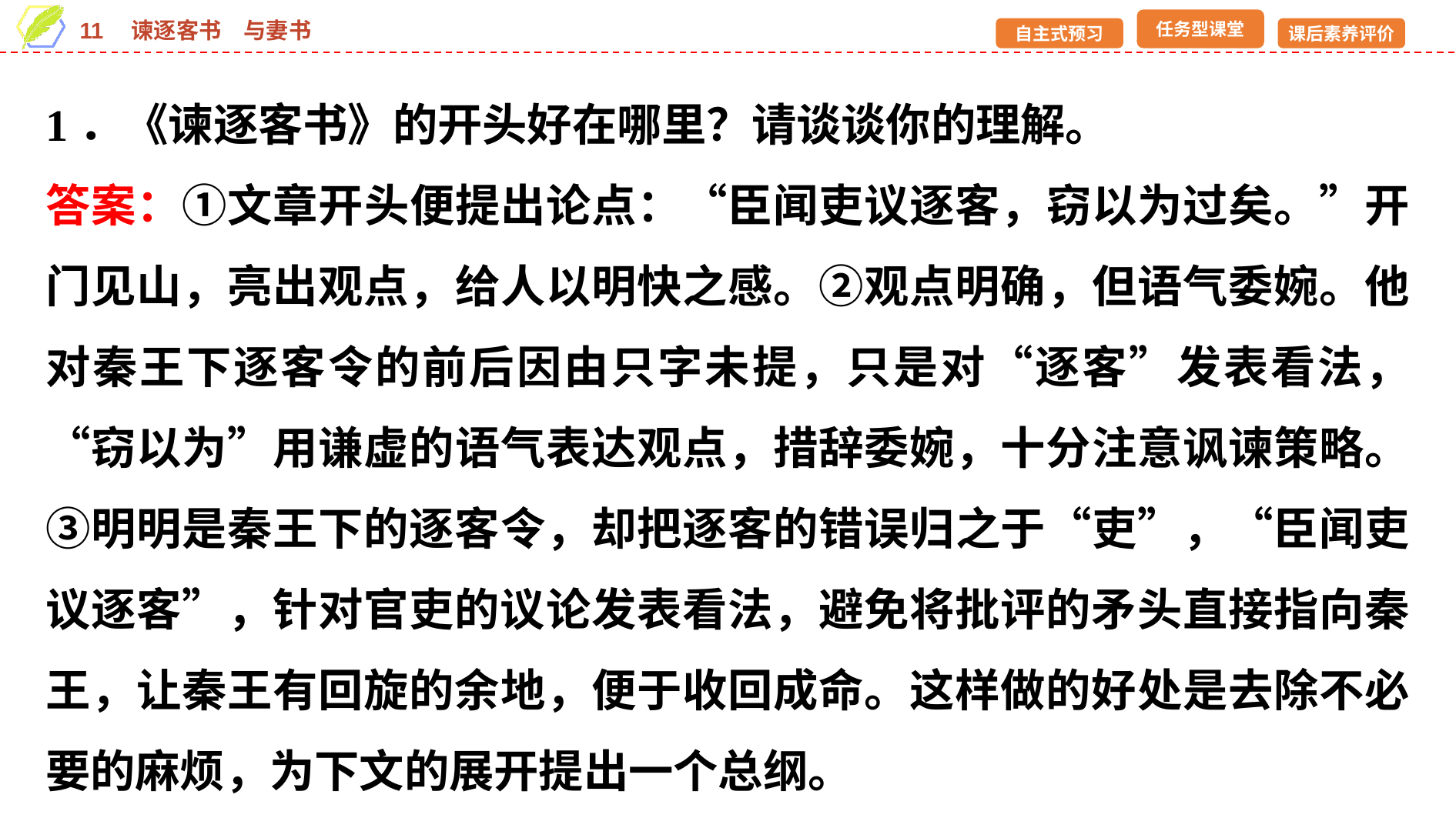

1．《谏逐客书》的开头好在哪里？请谈谈你的理解。
答案：①文章开头便提出论点：“臣闻吏议逐客，窃以为过矣。”开门见山，亮出观点，给人以明快之感。②观点明确，但语气委婉。他对秦王下逐客令的前后因由只字未提，只是对“逐客”发表看法，“窃以为”用谦虚的语气表达观点，措辞委婉，十分注意讽谏策略。③明明是秦王下的逐客令，却把逐客的错误归之于“吏”，“臣闻吏议逐客”，针对官吏的议论发表看法，避免将批评的矛头直接指向秦王，让秦王有回旋的余地，便于收回成命。这样做的好处是去除不必要的麻烦，为下文的展开提出一个总纲。